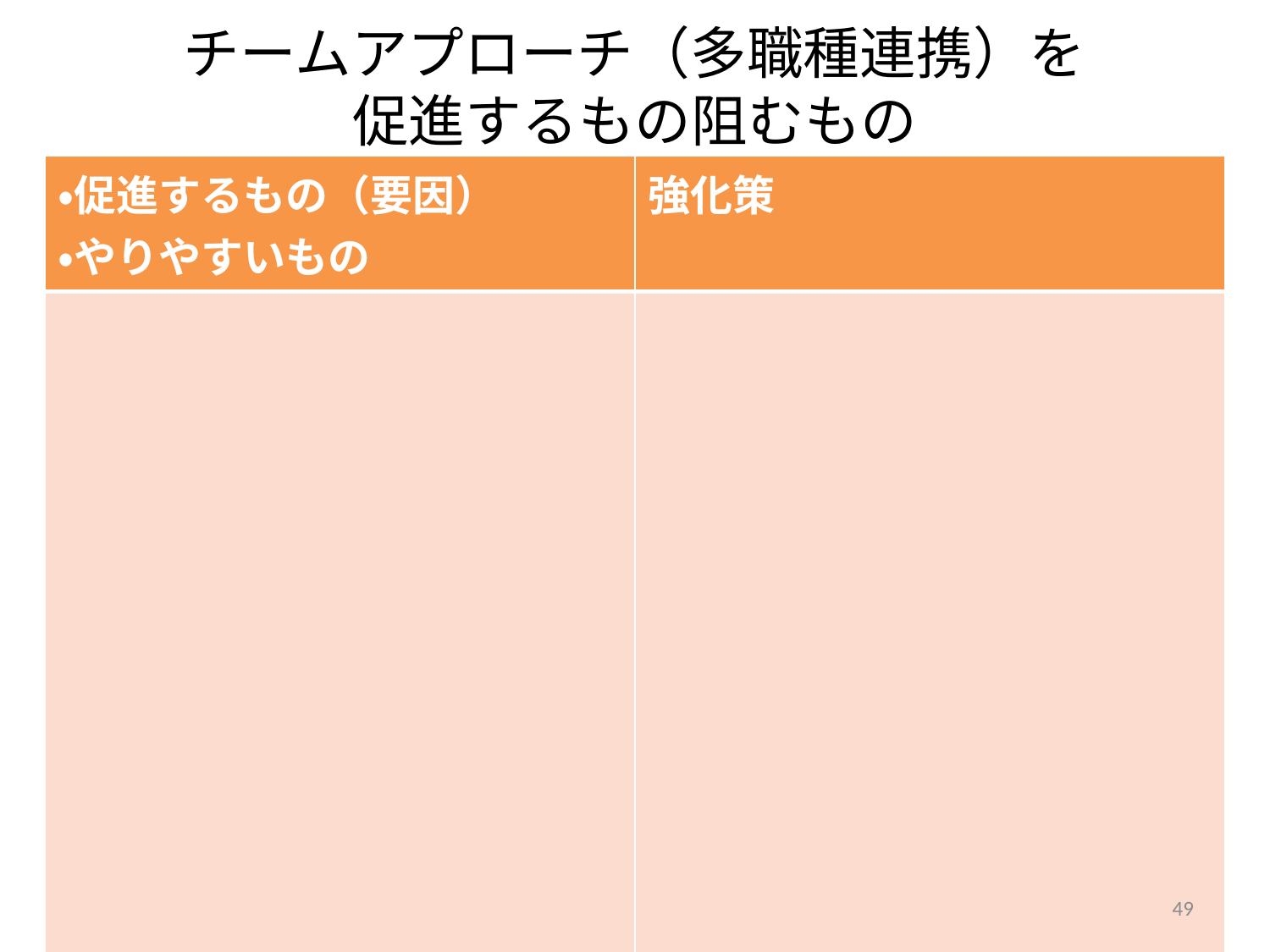

# チームアプローチ（多職種連携）を 促進するもの阻むもの
| ・促進するもの（要因） ・やりやすいもの | 強化策 |
| --- | --- |
|  |  |
49